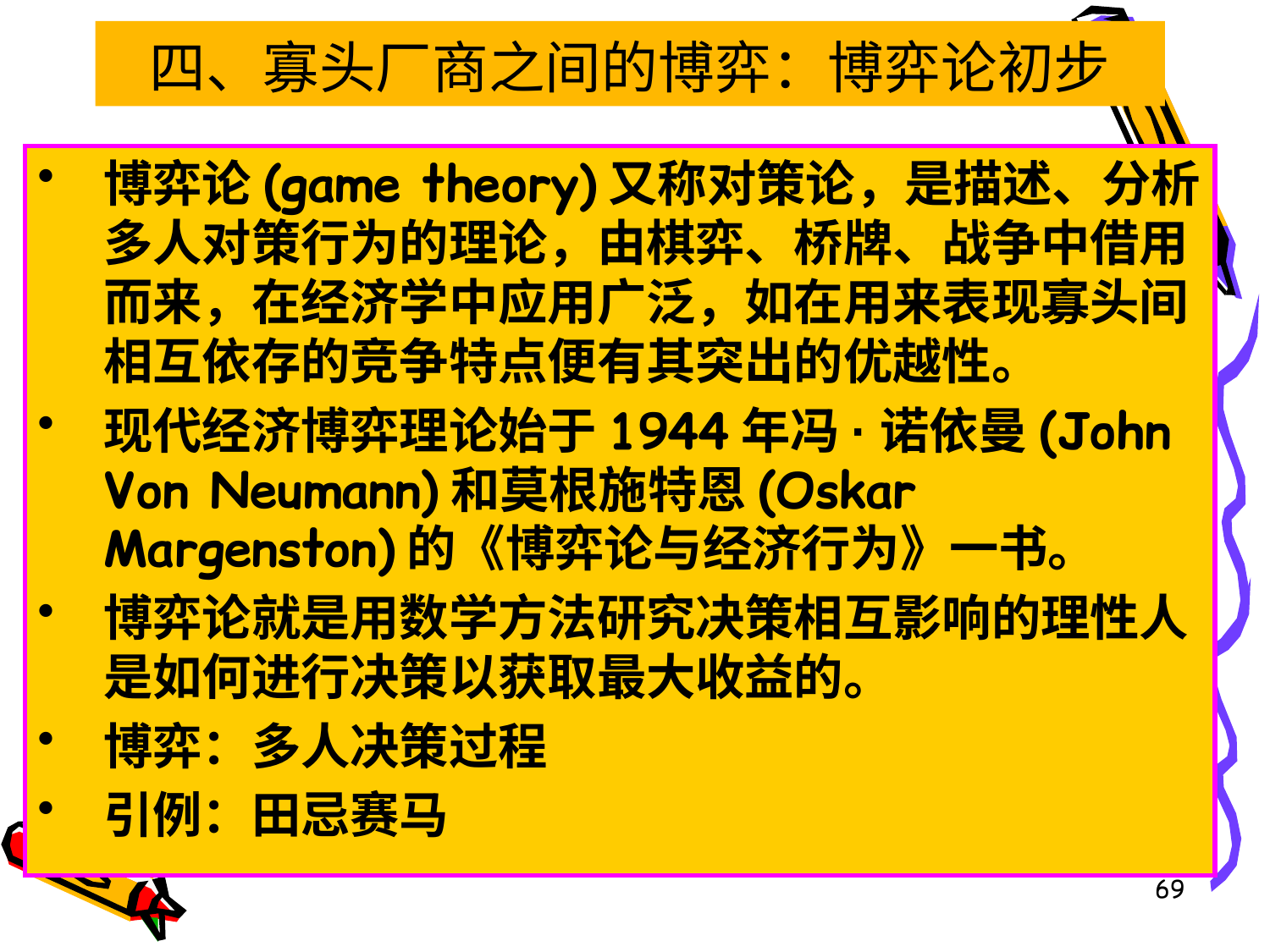

# 四、寡头厂商之间的博弈：博弈论初步
博弈论(game theory)又称对策论，是描述、分析多人对策行为的理论，由棋弈、桥牌、战争中借用而来，在经济学中应用广泛，如在用来表现寡头间相互依存的竞争特点便有其突出的优越性。
现代经济博弈理论始于1944年冯·诺依曼(John Von Neumann)和莫根施特恩(Oskar Margenston)的《博弈论与经济行为》一书。
博弈论就是用数学方法研究决策相互影响的理性人是如何进行决策以获取最大收益的。
博弈：多人决策过程
引例：田忌赛马
69